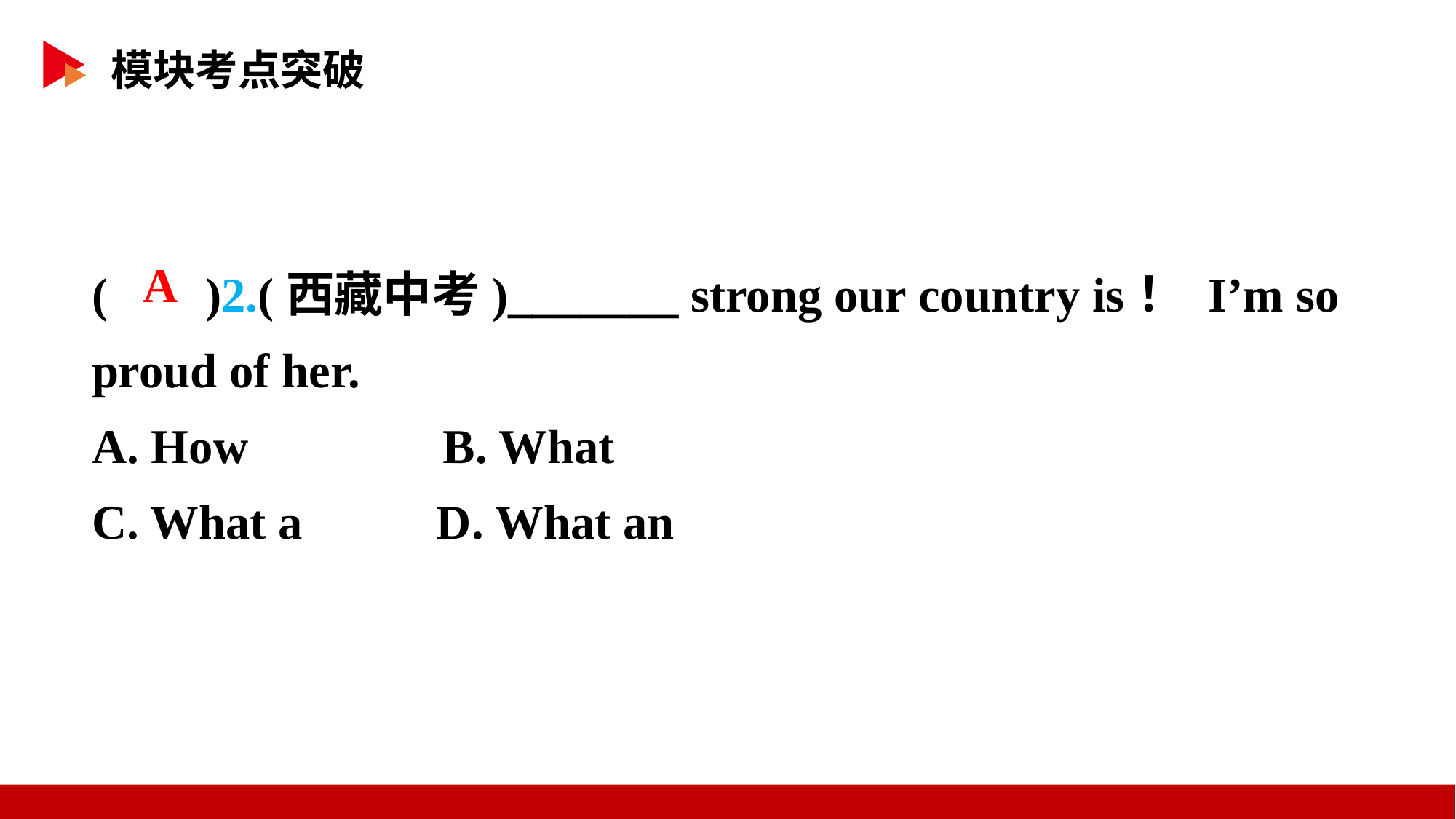

(        )2.(西藏中考)_______ strong our country is！ I’m so proud of her.
A. How                B. What
C. What a           D. What an
   A